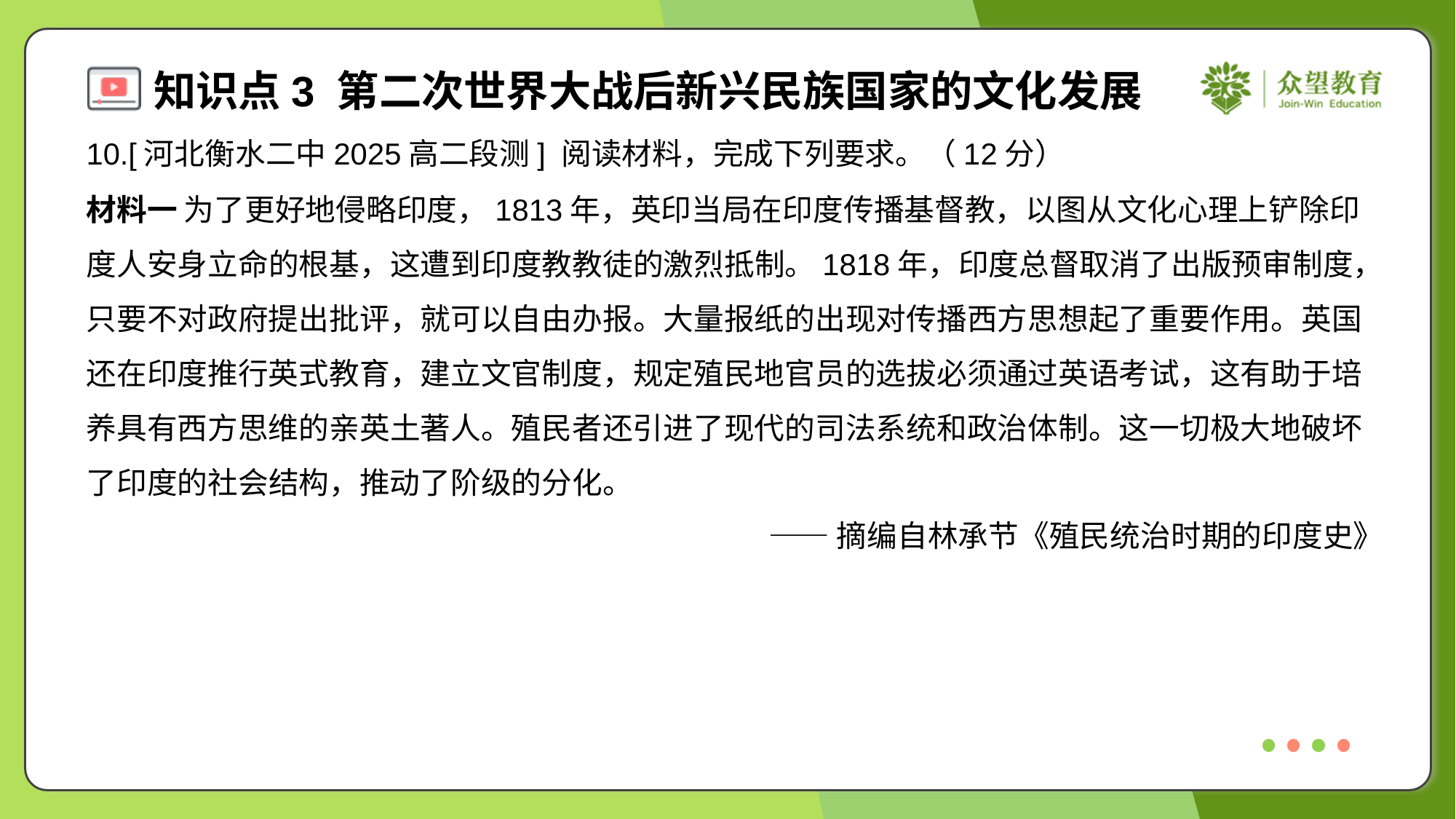

10.[河北衡水二中2025高二段测] 阅读材料，完成下列要求。（12分）
材料一 为了更好地侵略印度，1813年，英印当局在印度传播基督教，以图从文化心理上铲除印
度人安身立命的根基，这遭到印度教教徒的激烈抵制。1818年，印度总督取消了出版预审制度，
只要不对政府提出批评，就可以自由办报。大量报纸的出现对传播西方思想起了重要作用。英国
还在印度推行英式教育，建立文官制度，规定殖民地官员的选拔必须通过英语考试，这有助于培
养具有西方思维的亲英土著人。殖民者还引进了现代的司法系统和政治体制。这一切极大地破坏
了印度的社会结构，推动了阶级的分化。
——摘编自林承节《殖民统治时期的印度史》